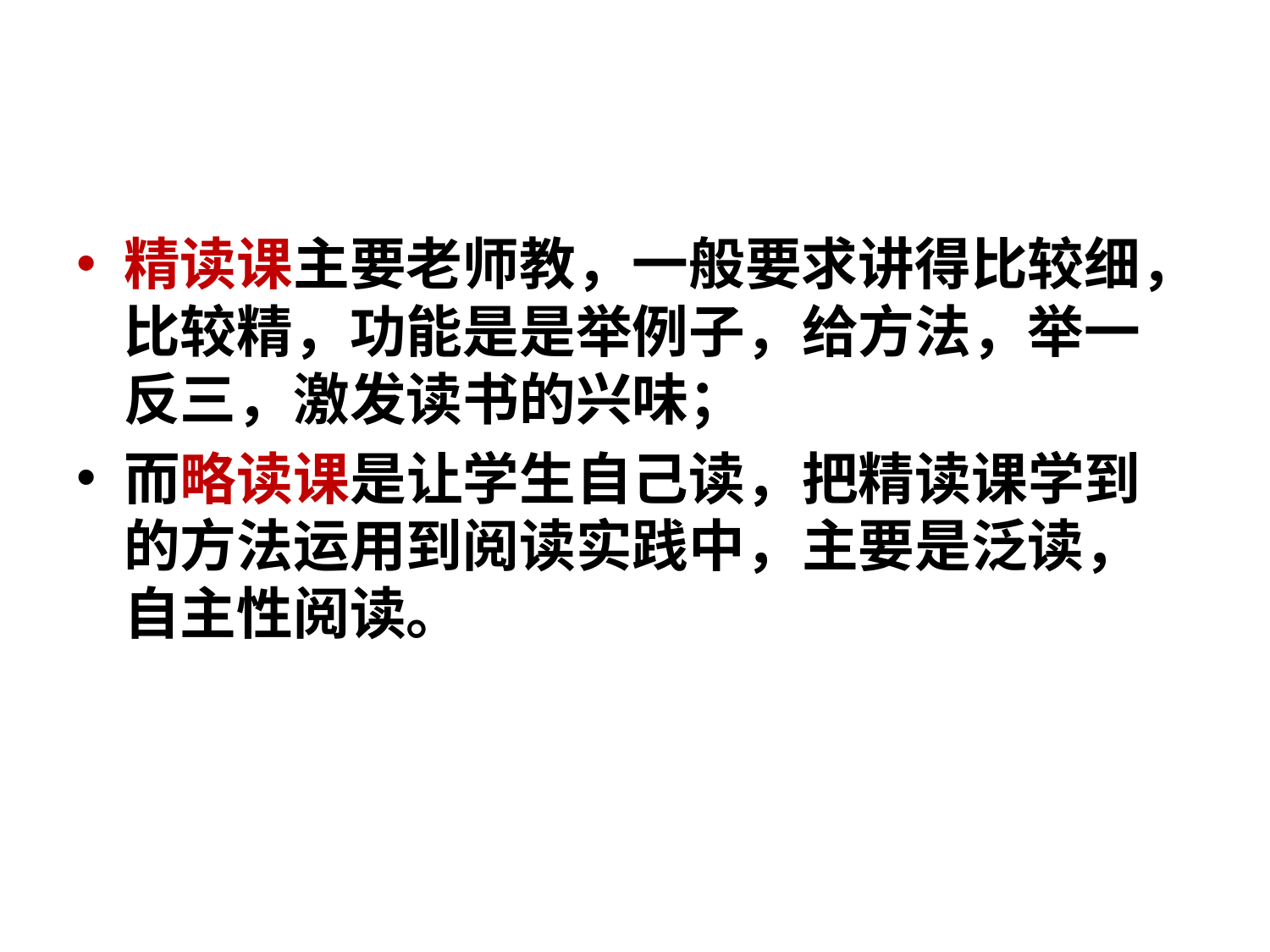

#
精读课主要老师教，一般要求讲得比较细，比较精，功能是是举例子，给方法，举一反三，激发读书的兴味；
而略读课是让学生自己读，把精读课学到的方法运用到阅读实践中，主要是泛读，自主性阅读。